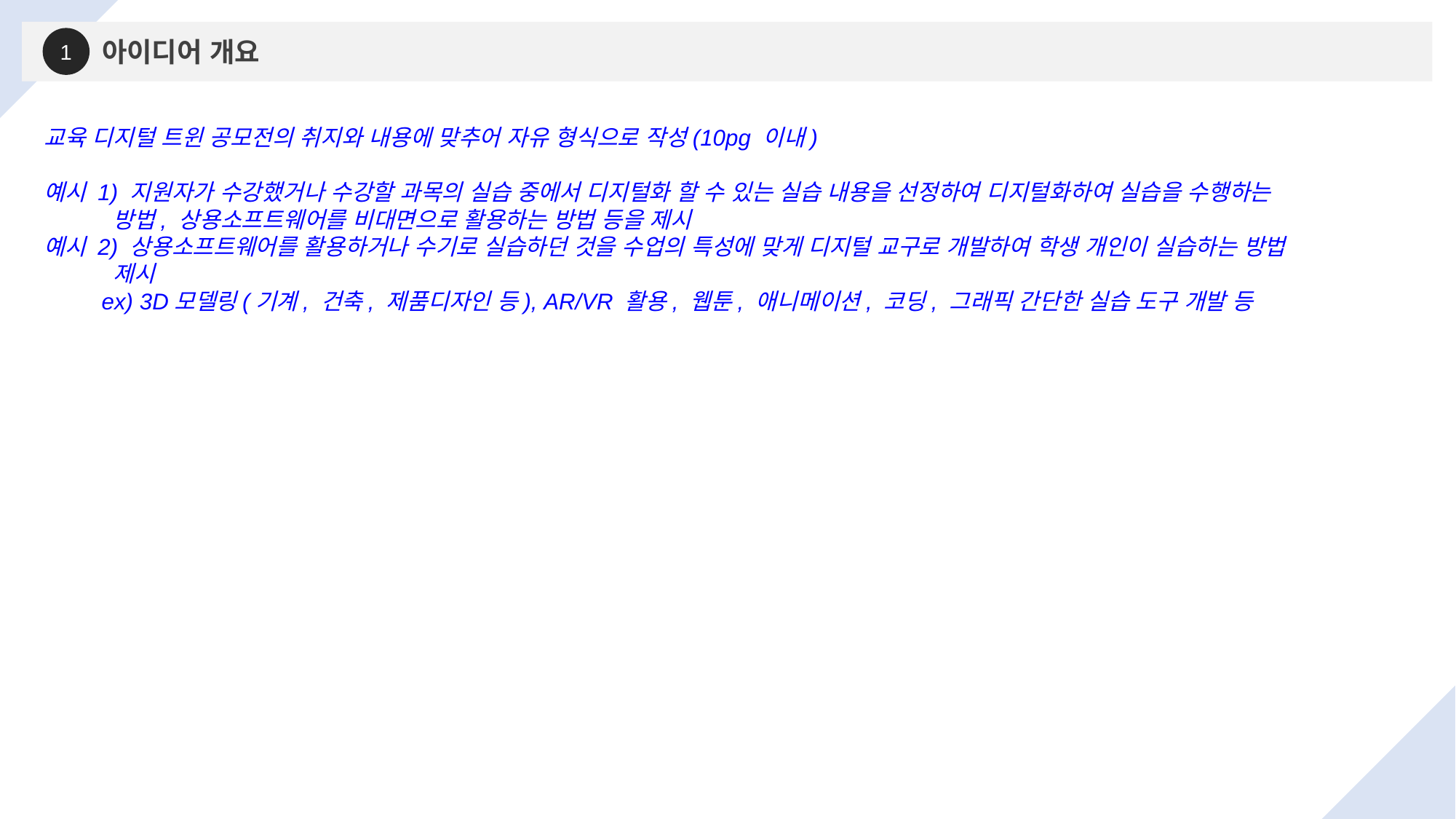

1
아이디어 개요
교육 디지털 트윈 공모전의 취지와 내용에 맞추어 자유 형식으로 작성(10pg 이내)

예시 1) 지원자가 수강했거나 수강할 과목의 실습 중에서 디지털화 할 수 있는 실습 내용을 선정하여 디지털화하여 실습을 수행하는
          방법, 상용소프트웨어를 비대면으로 활용하는 방법 등을 제시
예시 2) 상용소프트웨어를 활용하거나 수기로 실습하던 것을 수업의 특성에 맞게 디지털 교구로 개발하여 학생 개인이 실습하는 방법
          제시
         ex) 3D모델링(기계, 건축, 제품디자인 등), AR/VR 활용, 웹툰, 애니메이션, 코딩, 그래픽 간단한 실습 도구 개발 등